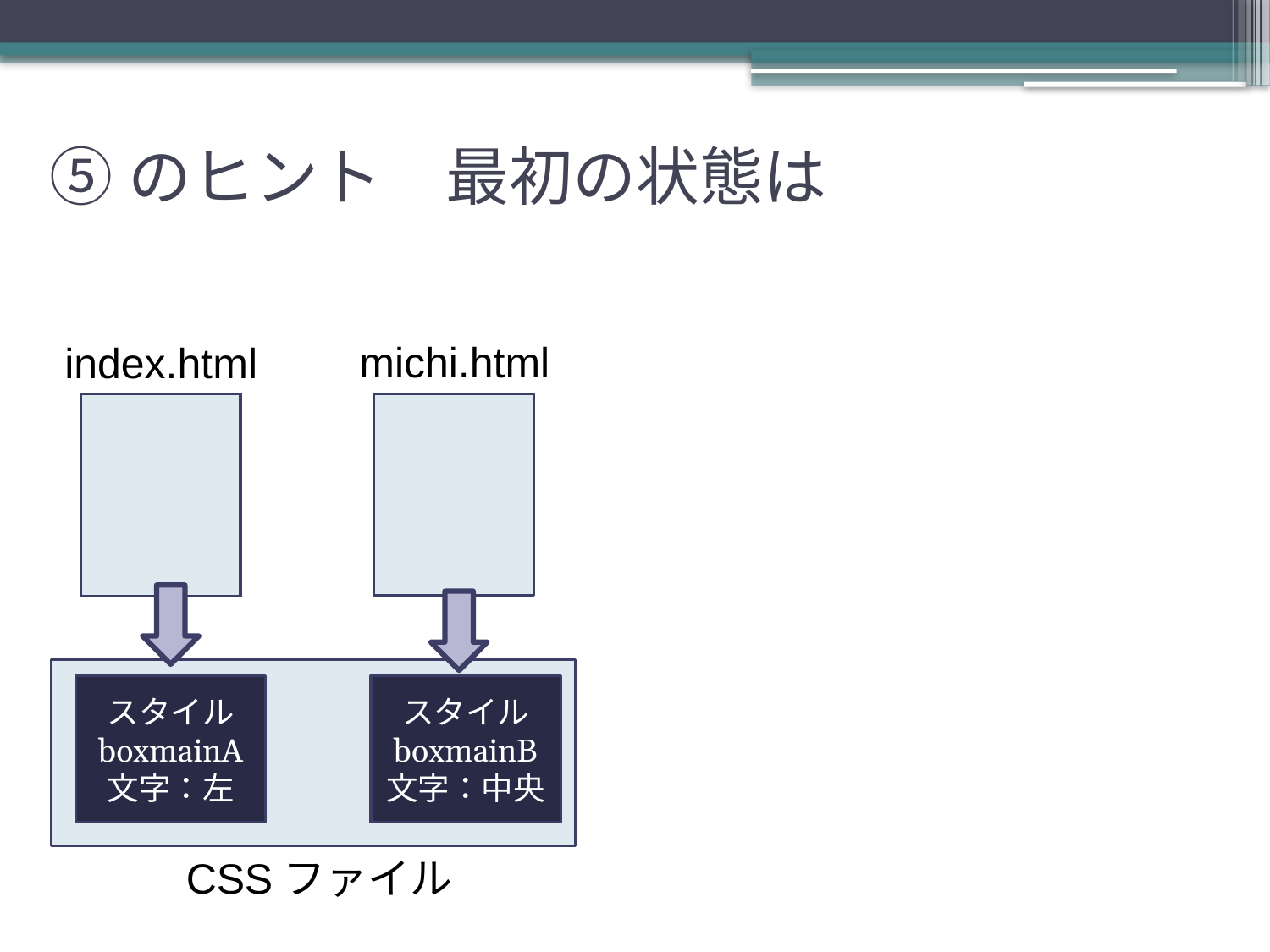

⑤のヒント　最初の状態は
michi.html
index.html

スタイル
boxmainA
文字：左
スタイル
boxmainB
文字：中央
CSSファイル